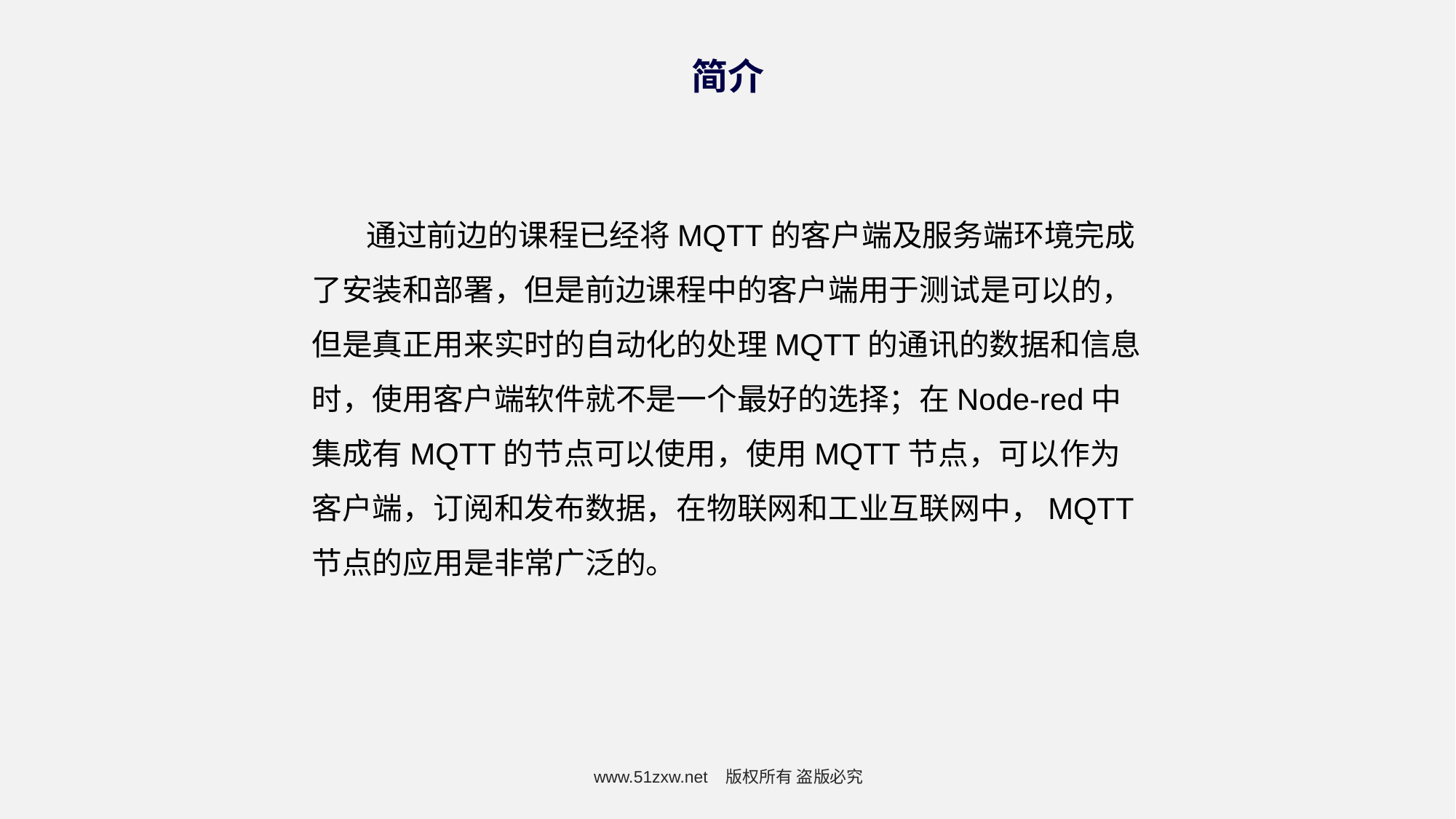

简介
通过前边的课程已经将MQTT的客户端及服务端环境完成了安装和部署，但是前边课程中的客户端用于测试是可以的，但是真正用来实时的自动化的处理MQTT的通讯的数据和信息时，使用客户端软件就不是一个最好的选择；在Node-red中集成有MQTT的节点可以使用，使用MQTT节点，可以作为客户端，订阅和发布数据，在物联网和工业互联网中，MQTT节点的应用是非常广泛的。
www.51zxw.net   版权所有 盗版必究